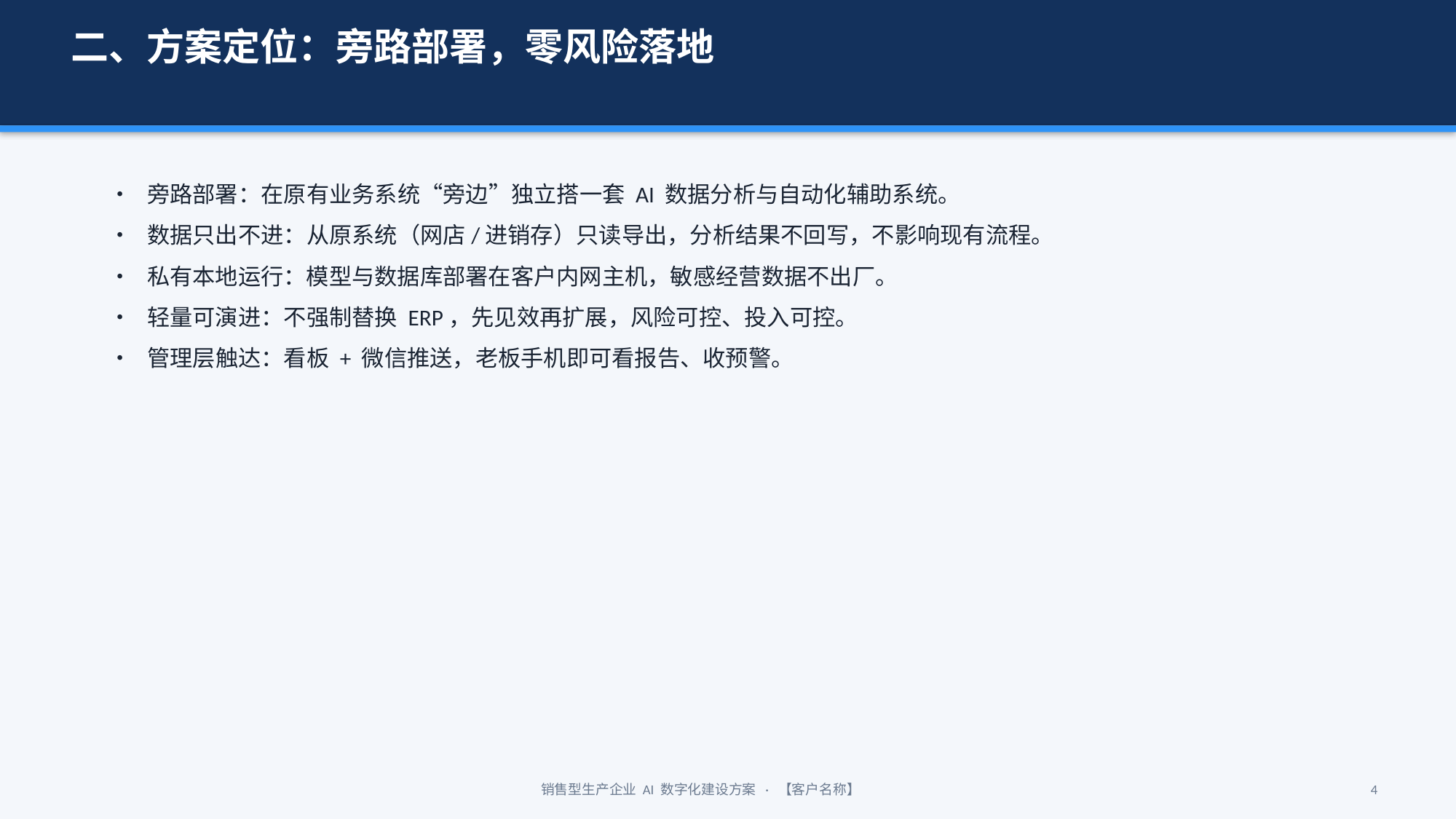

二、方案定位：旁路部署，零风险落地

•  旁路部署：在原有业务系统“旁边”独立搭一套 AI 数据分析与自动化辅助系统。
•  数据只出不进：从原系统（网店/进销存）只读导出，分析结果不回写，不影响现有流程。
•  私有本地运行：模型与数据库部署在客户内网主机，敏感经营数据不出厂。
•  轻量可演进：不强制替换 ERP，先见效再扩展，风险可控、投入可控。
•  管理层触达：看板 + 微信推送，老板手机即可看报告、收预警。
销售型生产企业 AI 数字化建设方案  ·  【客户名称】
4